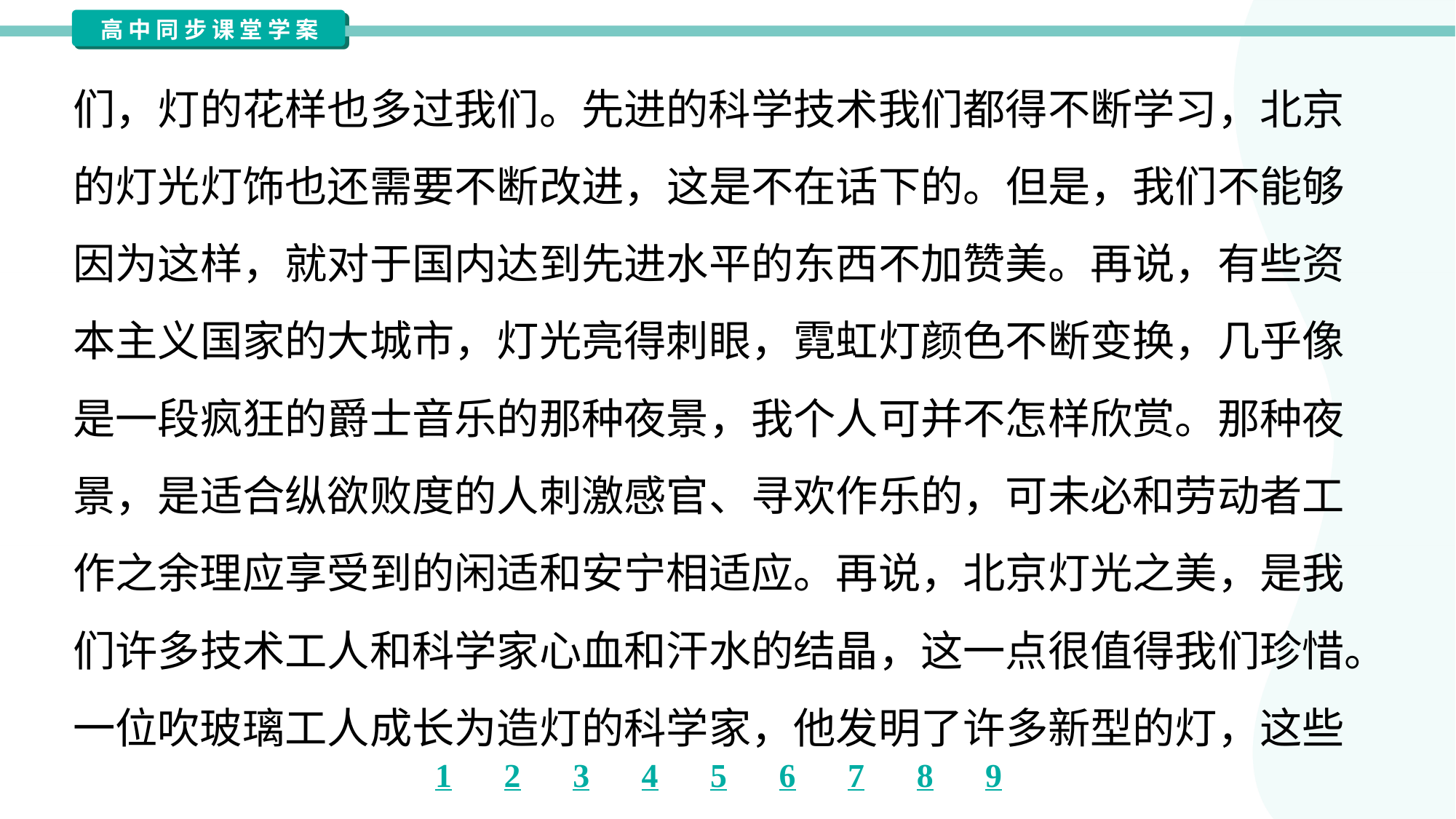

们，灯的花样也多过我们。先进的科学技术我们都得不断学习，北京
的灯光灯饰也还需要不断改进，这是不在话下的。但是，我们不能够
因为这样，就对于国内达到先进水平的东西不加赞美。再说，有些资
本主义国家的大城市，灯光亮得刺眼，霓虹灯颜色不断变换，几乎像
是一段疯狂的爵士音乐的那种夜景，我个人可并不怎样欣赏。那种夜
景，是适合纵欲败度的人刺激感官、寻欢作乐的，可未必和劳动者工
作之余理应享受到的闲适和安宁相适应。再说，北京灯光之美，是我
们许多技术工人和科学家心血和汗水的结晶，这一点很值得我们珍惜。
一位吹玻璃工人成长为造灯的科学家，他发明了许多新型的灯，这些